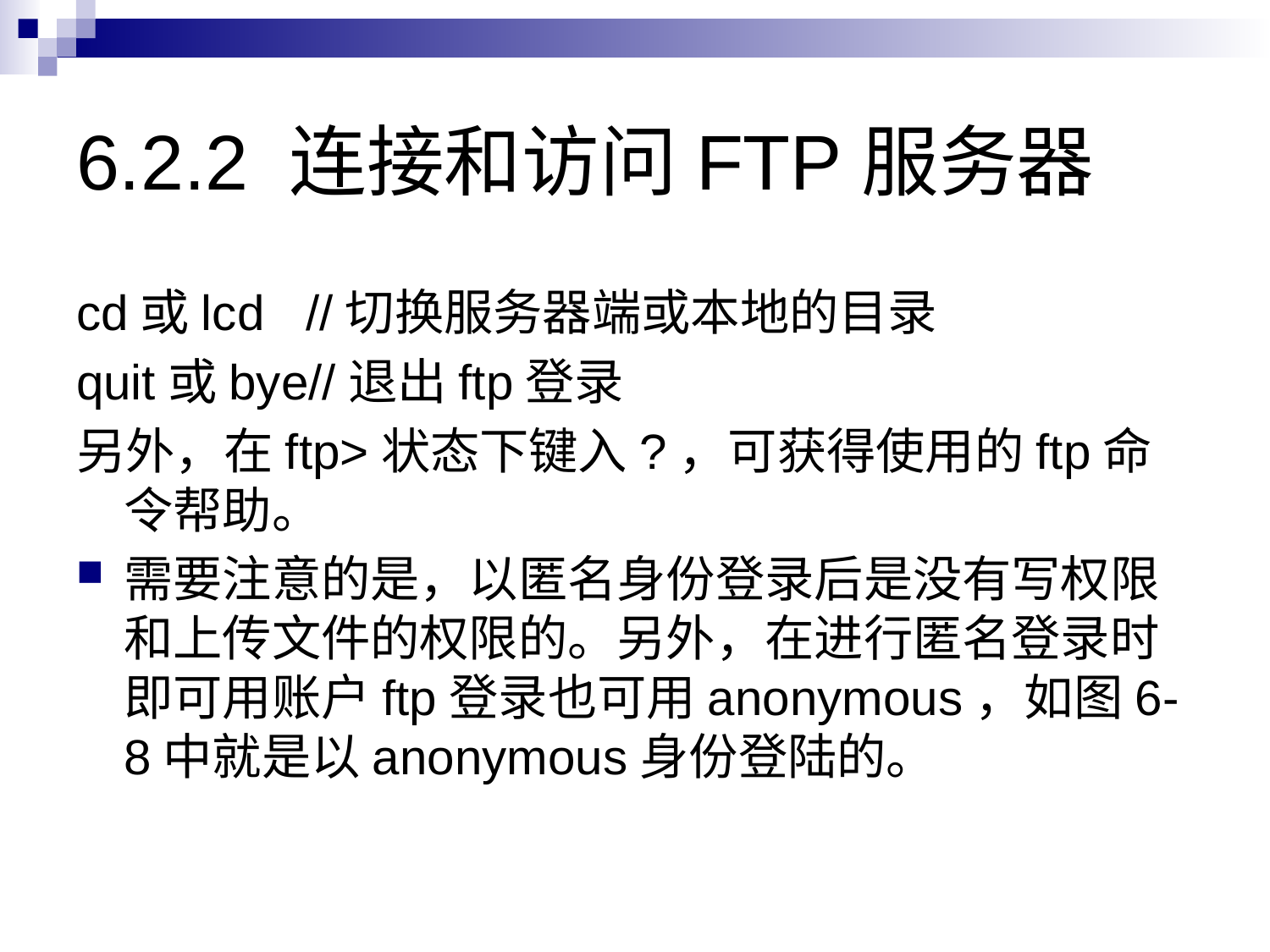

# 6.2.2 连接和访问FTP服务器
cd或lcd   //切换服务器端或本地的目录
quit或bye//退出ftp登录
另外，在ftp>状态下键入?，可获得使用的ftp命令帮助。
需要注意的是，以匿名身份登录后是没有写权限和上传文件的权限的。另外，在进行匿名登录时即可用账户ftp登录也可用anonymous，如图6-8中就是以anonymous身份登陆的。